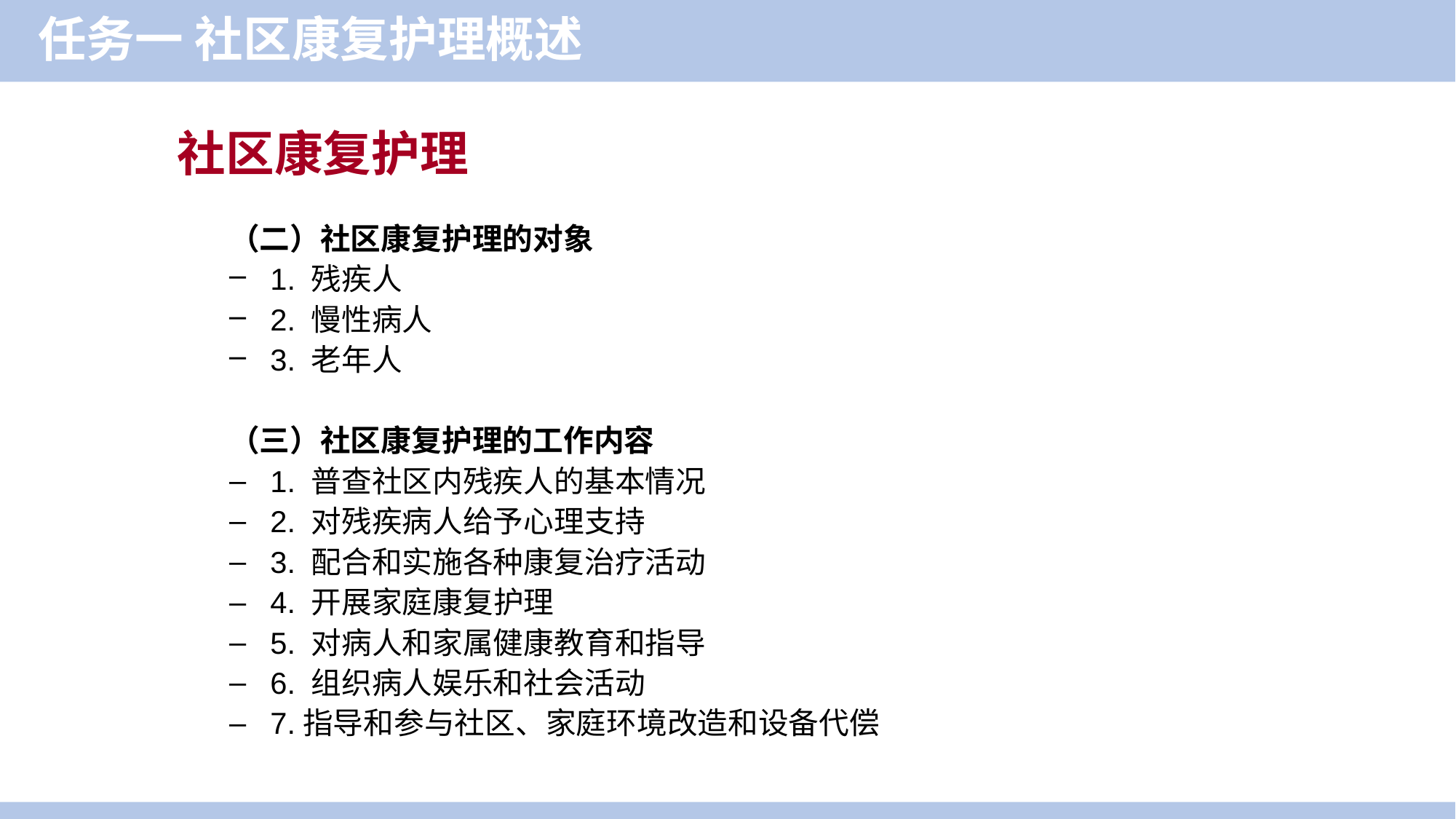

任务一 社区康复护理概述
社区康复护理
（二）社区康复护理的对象
1. 残疾人
2. 慢性病人
3. 老年人

（三）社区康复护理的工作内容
1. 普查社区内残疾人的基本情况
2. 对残疾病人给予心理支持
3. 配合和实施各种康复治疗活动
4. 开展家庭康复护理
5. 对病人和家属健康教育和指导
6. 组织病人娱乐和社会活动
7.指导和参与社区、家庭环境改造和设备代偿